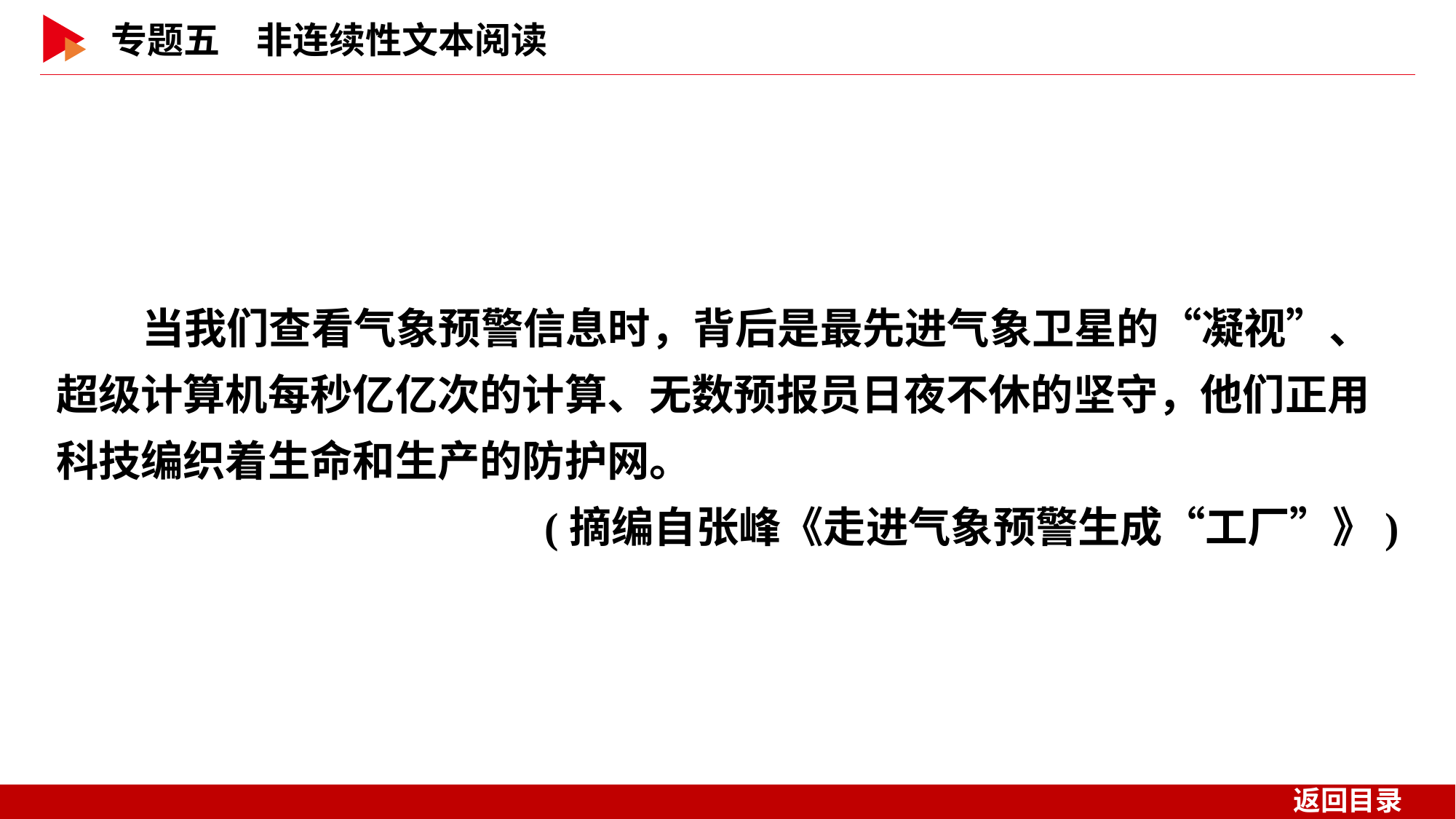

当我们查看气象预警信息时，背后是最先进气象卫星的“凝视”、超级计算机每秒亿亿次的计算、无数预报员日夜不休的坚守，他们正用科技编织着生命和生产的防护网。
(摘编自张峰《走进气象预警生成“工厂”》)